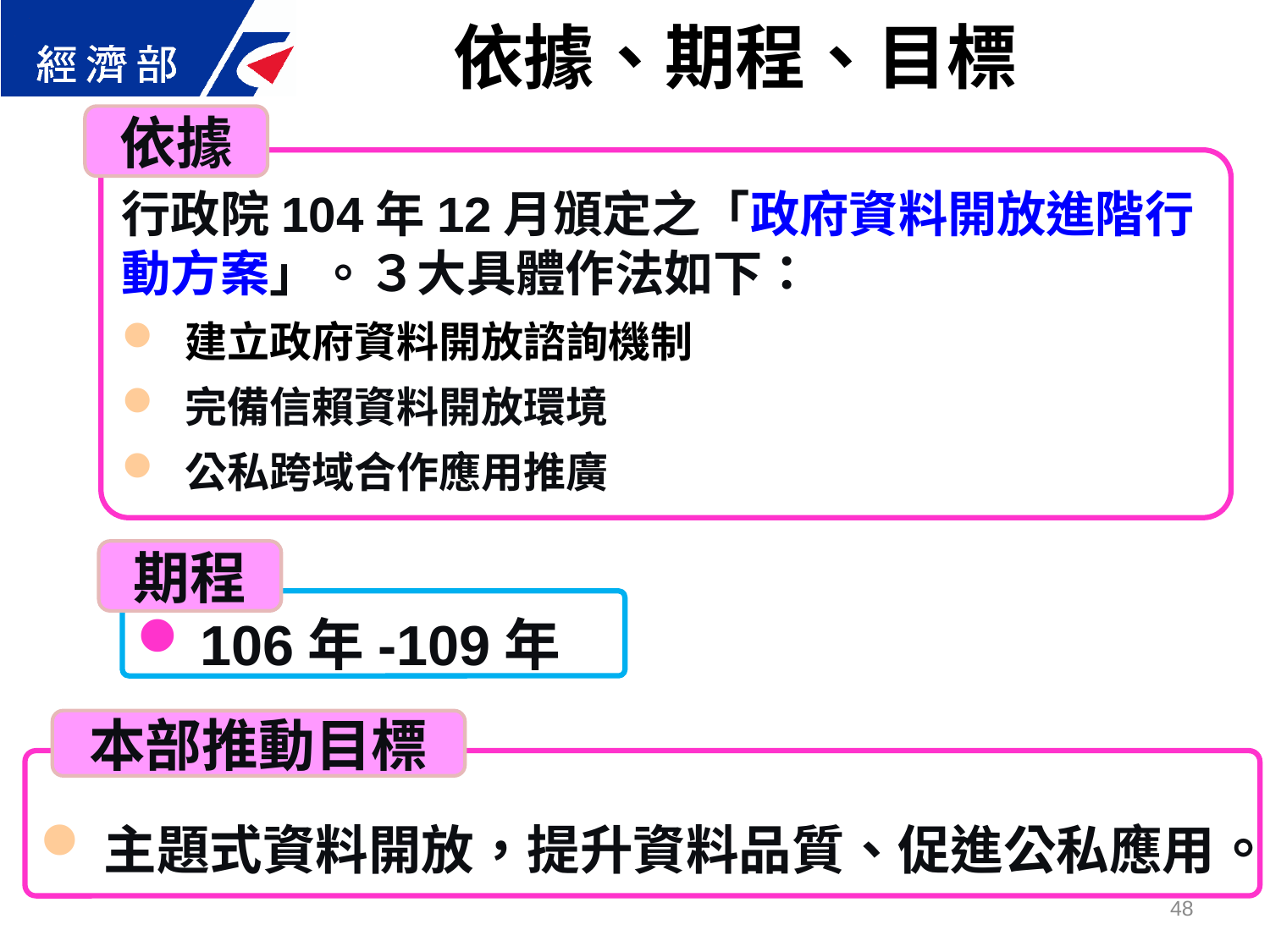

依據、期程、目標
依據
行政院104年12月頒定之「政府資料開放進階行動方案」。３大具體作法如下：
建立政府資料開放諮詢機制
完備信賴資料開放環境
公私跨域合作應用推廣

期程
106年-109年
本部推動目標
主題式資料開放，提升資料品質、促進公私應用。
48